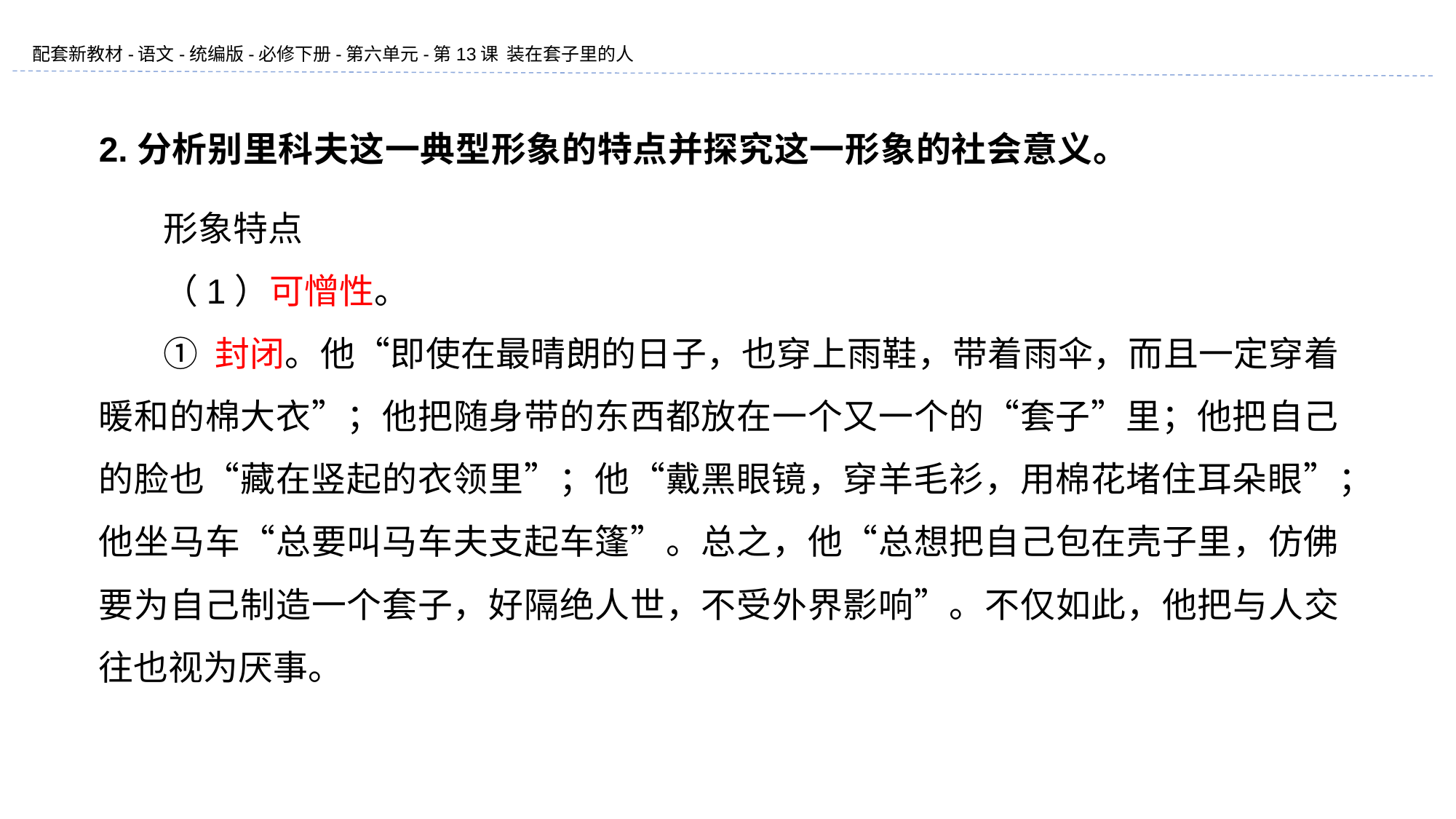

2.分析别里科夫这一典型形象的特点并探究这一形象的社会意义。
形象特点
（1）可憎性。
① 封闭。他“即使在最晴朗的日子，也穿上雨鞋，带着雨伞，而且一定穿着暖和的棉大衣”；他把随身带的东西都放在一个又一个的“套子”里；他把自己的脸也“藏在竖起的衣领里”；他“戴黑眼镜，穿羊毛衫，用棉花堵住耳朵眼”；他坐马车“总要叫马车夫支起车篷”。总之，他“总想把自己包在壳子里，仿佛要为自己制造一个套子，好隔绝人世，不受外界影响”。不仅如此，他把与人交往也视为厌事。